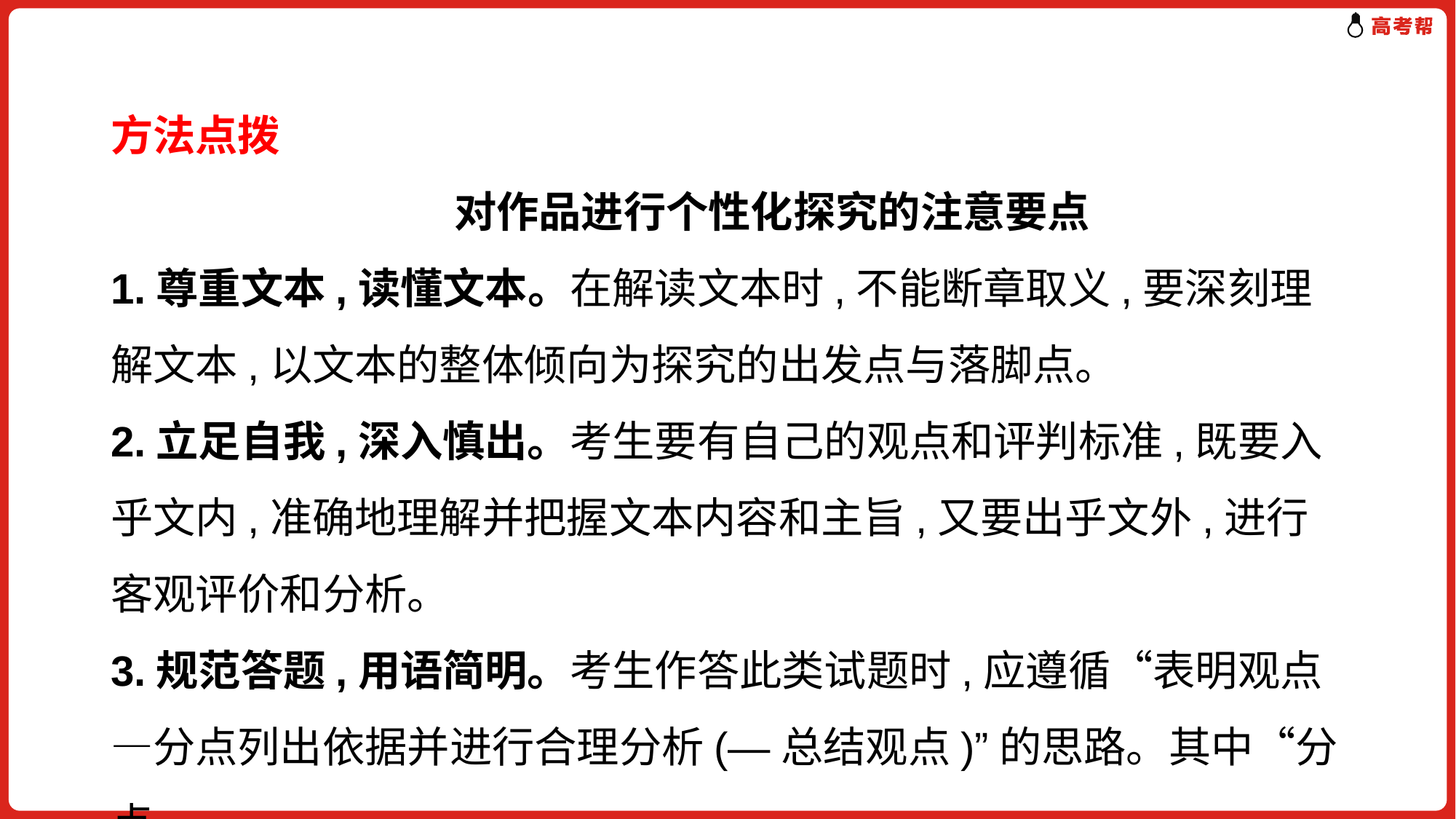

方法点拨
　　对作品进行个性化探究的注意要点
1.尊重文本,读懂文本。在解读文本时,不能断章取义,要深刻理解文本,以文本的整体倾向为探究的出发点与落脚点。
2.立足自我,深入慎出。考生要有自己的观点和评判标准,既要入乎文内,准确地理解并把握文本内容和主旨,又要出乎文外,进行客观评价和分析。
3.规范答题,用语简明。考生作答此类试题时,应遵循“表明观点—分点列出依据并进行合理分析(—总结观点)”的思路。其中“分点